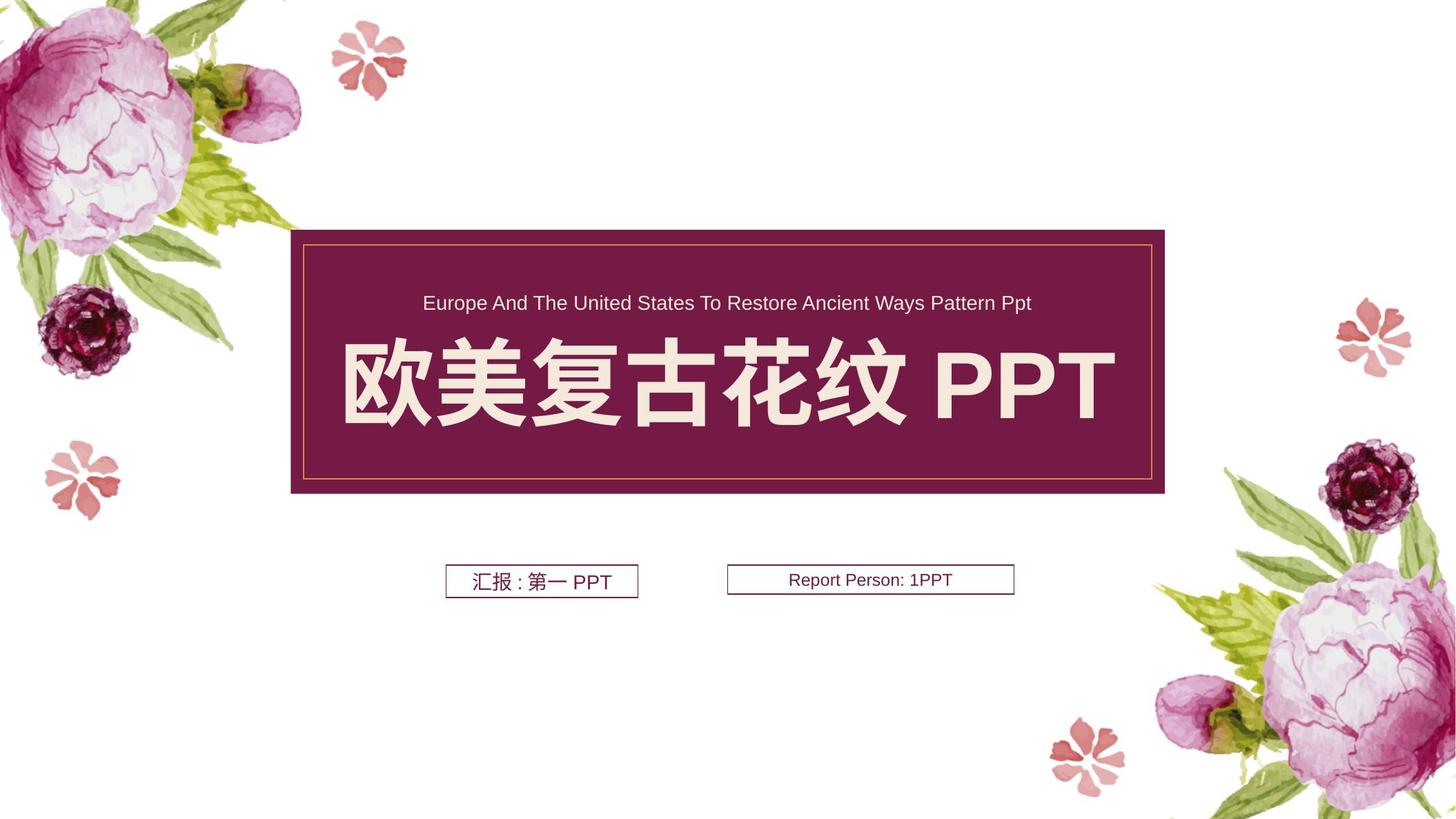

Europe And The United States To Restore Ancient Ways Pattern Ppt
欧美复古花纹PPT
汇报:第一PPT
Report Person: 1PPT